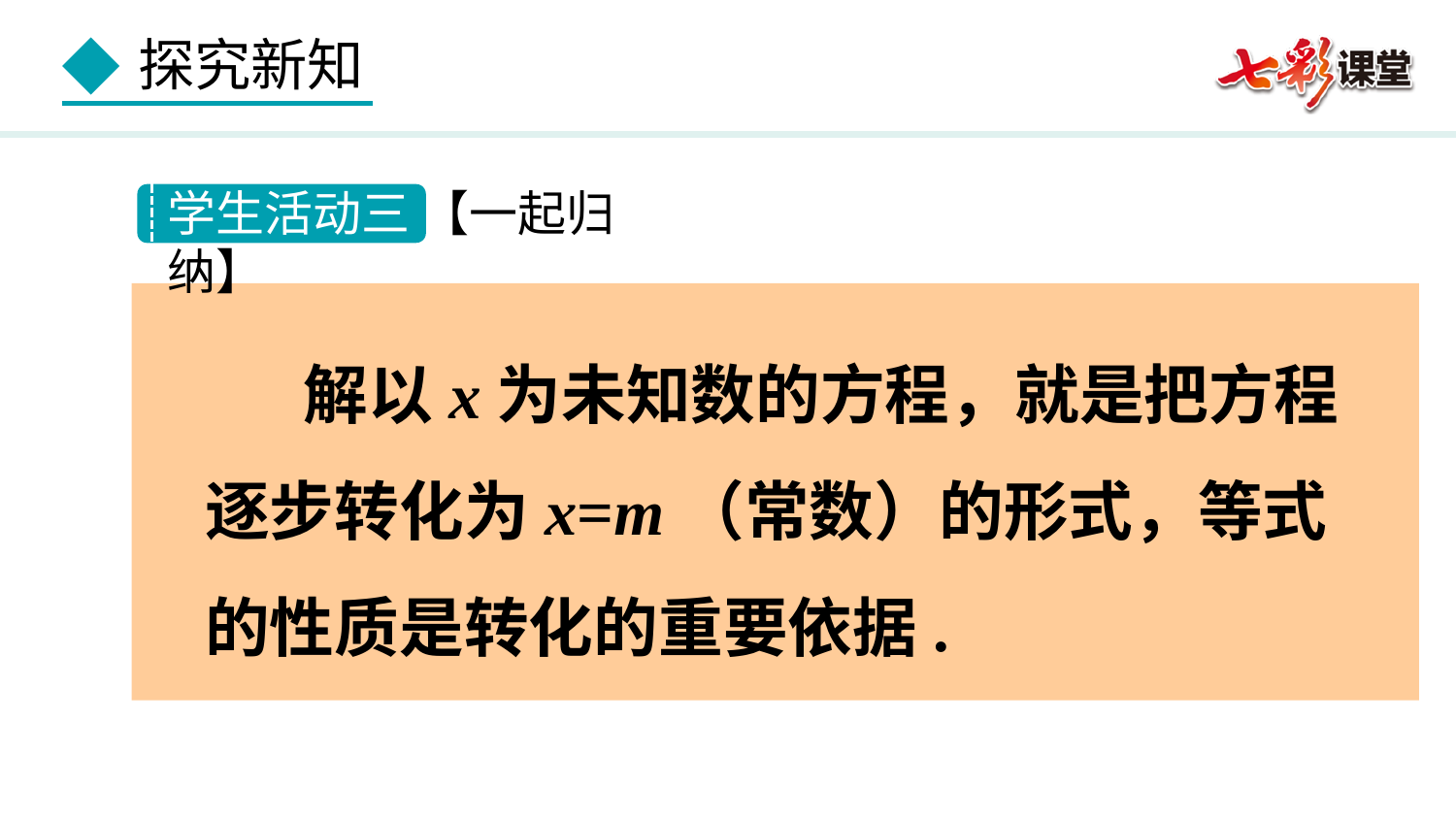

学生活动三 【一起归纳】

      解以x为未知数的方程，就是把方程逐步转化为x=m（常数）的形式，等式的性质是转化的重要依据.